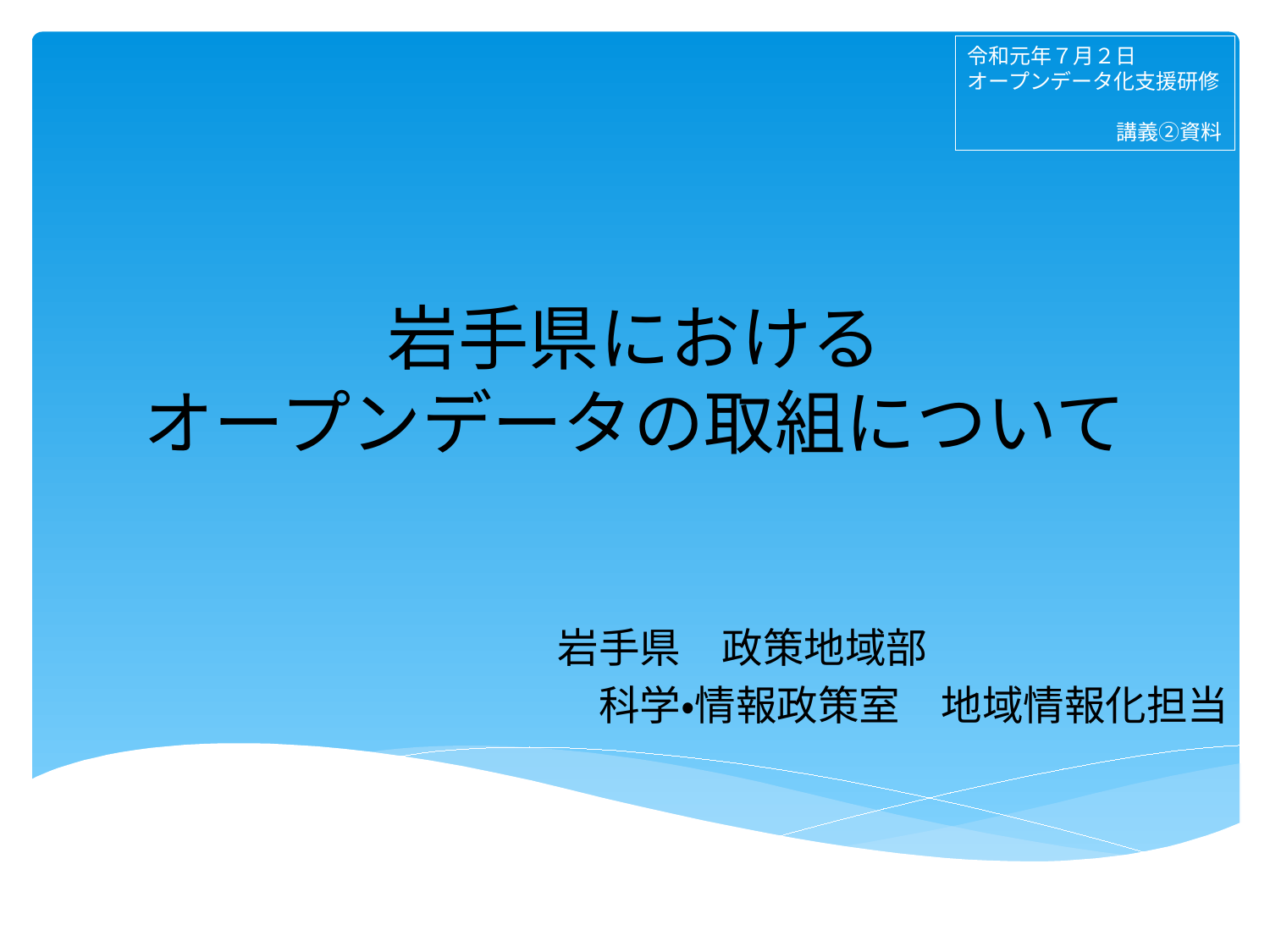

令和元年７月２日
オープンデータ化支援研修
講義②資料
# 岩手県における オープンデータの取組について
岩手県　政策地域部
　科学・情報政策室　地域情報化担当